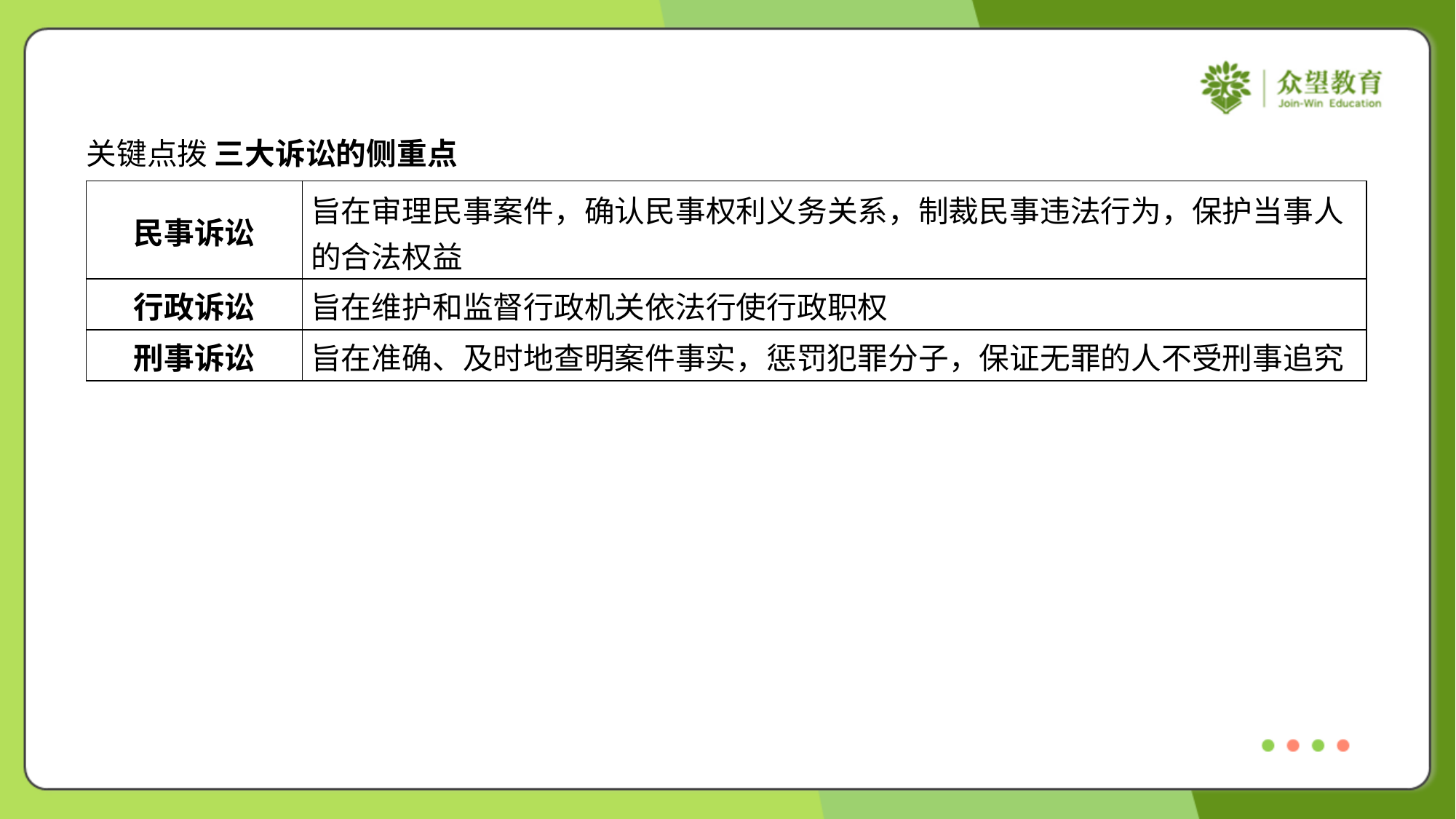

关键点拨 三大诉讼的侧重点
| 民事诉讼 | 旨在审理民事案件，确认民事权利义务关系，制裁民事违法行为，保护当事人 的合法权益 |
| --- | --- |
| 行政诉讼 | 旨在维护和监督行政机关依法行使行政职权 |
| 刑事诉讼 | 旨在准确、及时地查明案件事实，惩罚犯罪分子，保证无罪的人不受刑事追究 |